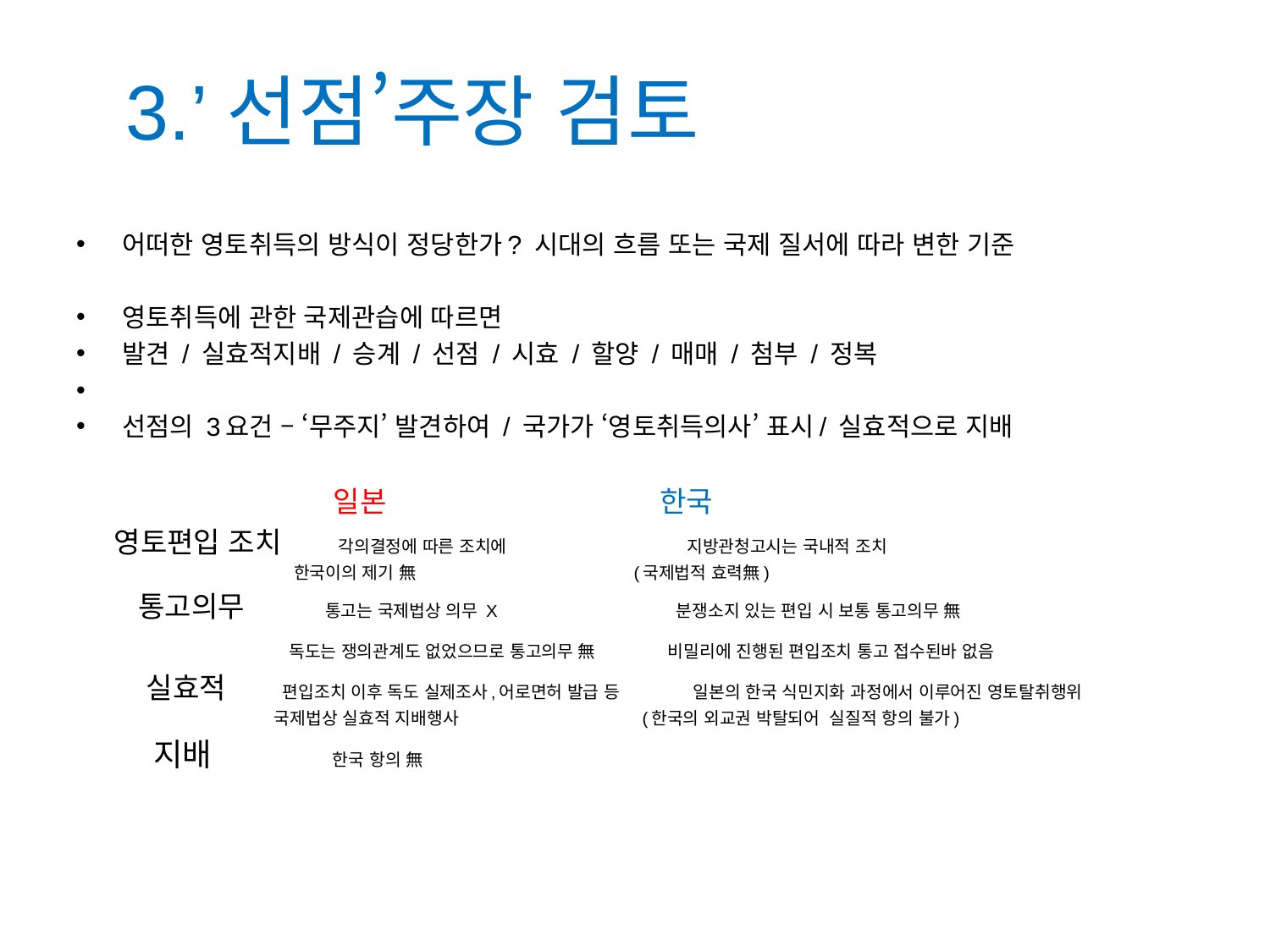

# 3.’선점’주장 검토
어떠한 영토취득의 방식이 정당한가? 시대의 흐름 또는 국제 질서에 따라 변한 기준

영토취득에 관한 국제관습에 따르면
발견 / 실효적지배 / 승계 / 선점 / 시효 / 할양 / 매매 / 첨부 / 정복

선점의 3요건 – ‘무주지’ 발견하여 / 국가가 ‘영토취득의사’ 표시/ 실효적으로 지배

                                   일본                                  한국
    영토편입 조치       각의결정에 따른 조치에                                     지방관청고시는 국내적 조치
                                            한국이의 제기 無                                            (국제법적 효력無)
       통고의무          통고는 국제법상 의무 X                                    분쟁소지 있는 편입 시 보통 통고의무 無
                                           독도는 쟁의관계도 없었으므로 통고의무 無         비밀리에 진행된 편입조치 통고 접수된바 없음
        실효적       편입조치 이후 독도 실제조사,어로면허 발급 등               일본의 한국 식민지화 과정에서 이루어진 영토탈취행위
                                        국제법상 실효적 지배행사                                     (한국의 외교권 박탈되어  실질적 항의 불가)
        지배                        한국 항의 無